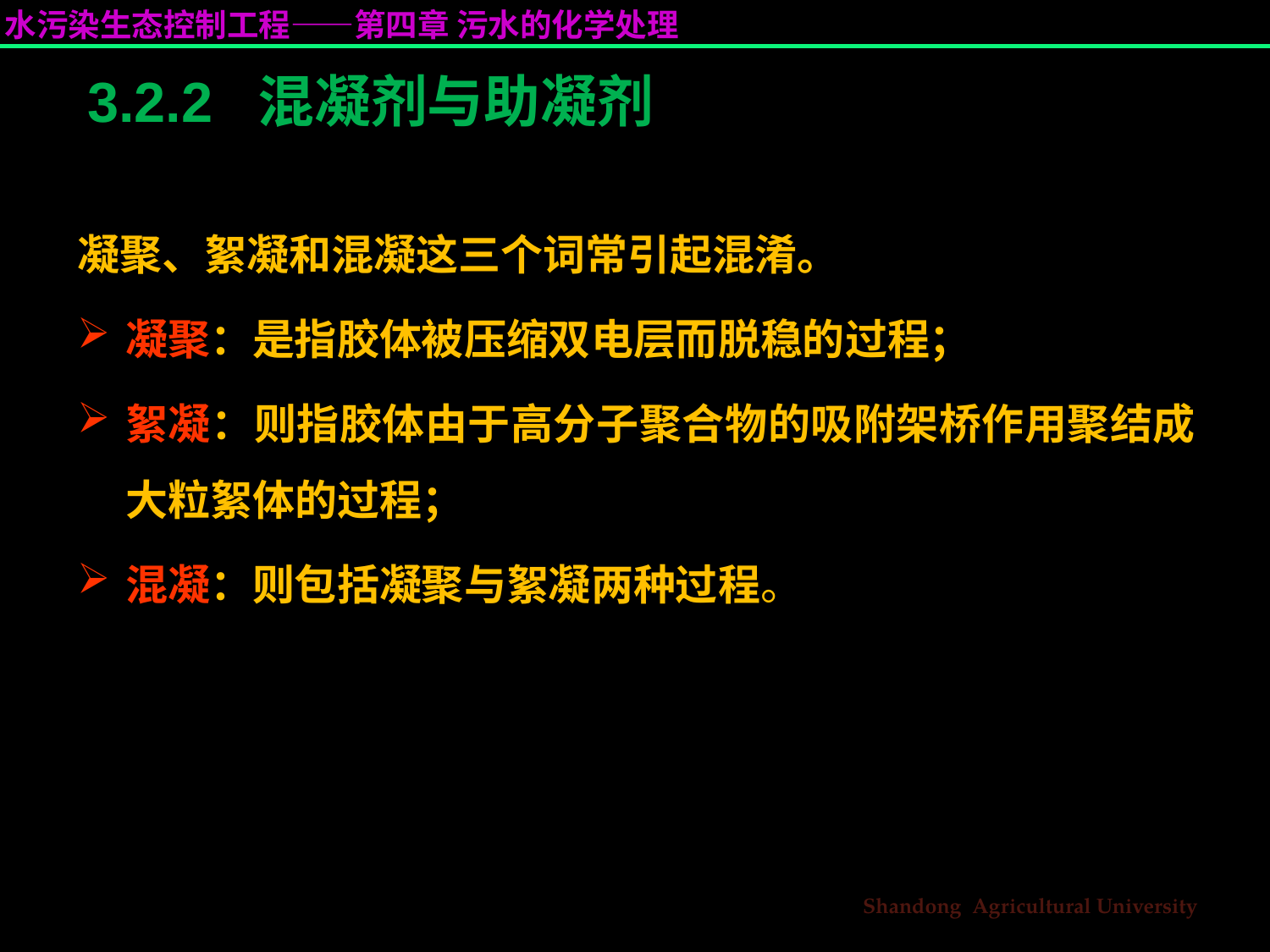

# 3.2.2  混凝剂与助凝剂
凝聚、絮凝和混凝这三个词常引起混淆。
凝聚：是指胶体被压缩双电层而脱稳的过程；
絮凝：则指胶体由于高分子聚合物的吸附架桥作用聚结成大粒絮体的过程；
混凝：则包括凝聚与絮凝两种过程。